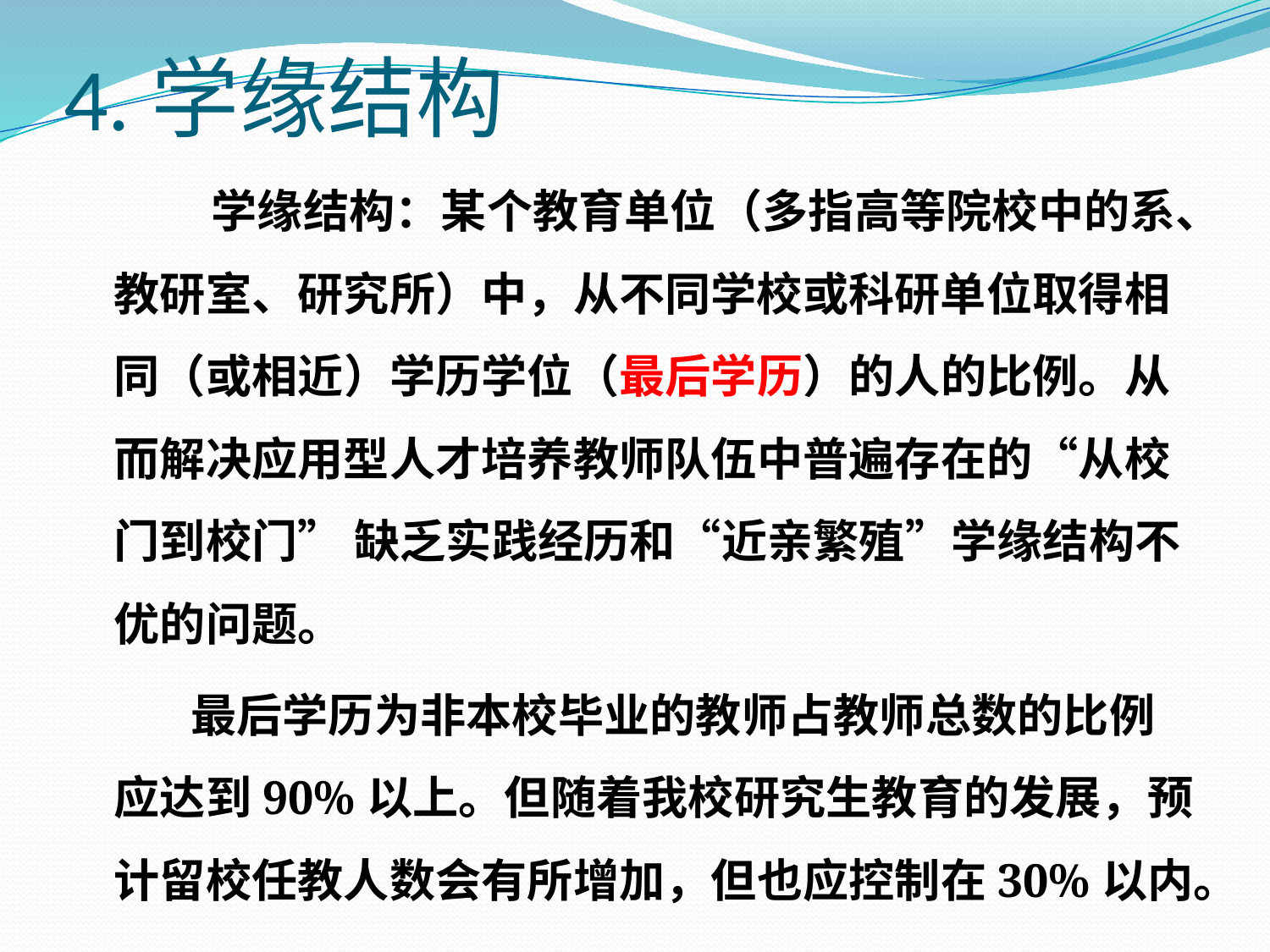

# 4.学缘结构
            学缘结构：某个教育单位（多指高等院校中的系、教研室、研究所）中，从不同学校或科研单位取得相同（或相近）学历学位（最后学历）的人的比例。从而解决应用型人才培养教师队伍中普遍存在的“从校门到校门” 缺乏实践经历和“近亲繁殖”学缘结构不优的问题。
          最后学历为非本校毕业的教师占教师总数的比例应达到90%以上。但随着我校研究生教育的发展，预计留校任教人数会有所增加，但也应控制在30%以内。